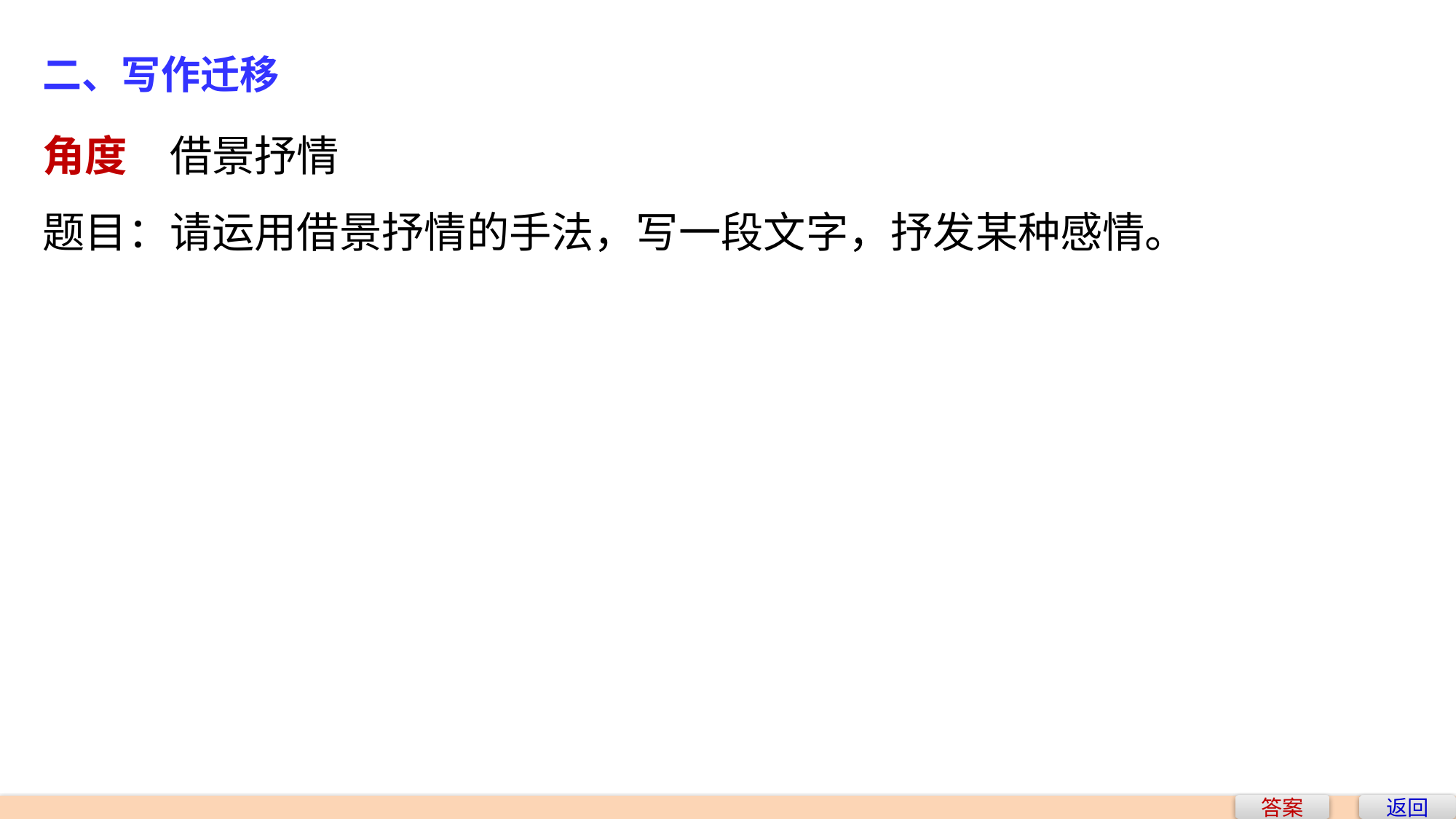

二、写作迁移
角度　借景抒情
题目：请运用借景抒情的手法，写一段文字，抒发某种感情。
答案
返回